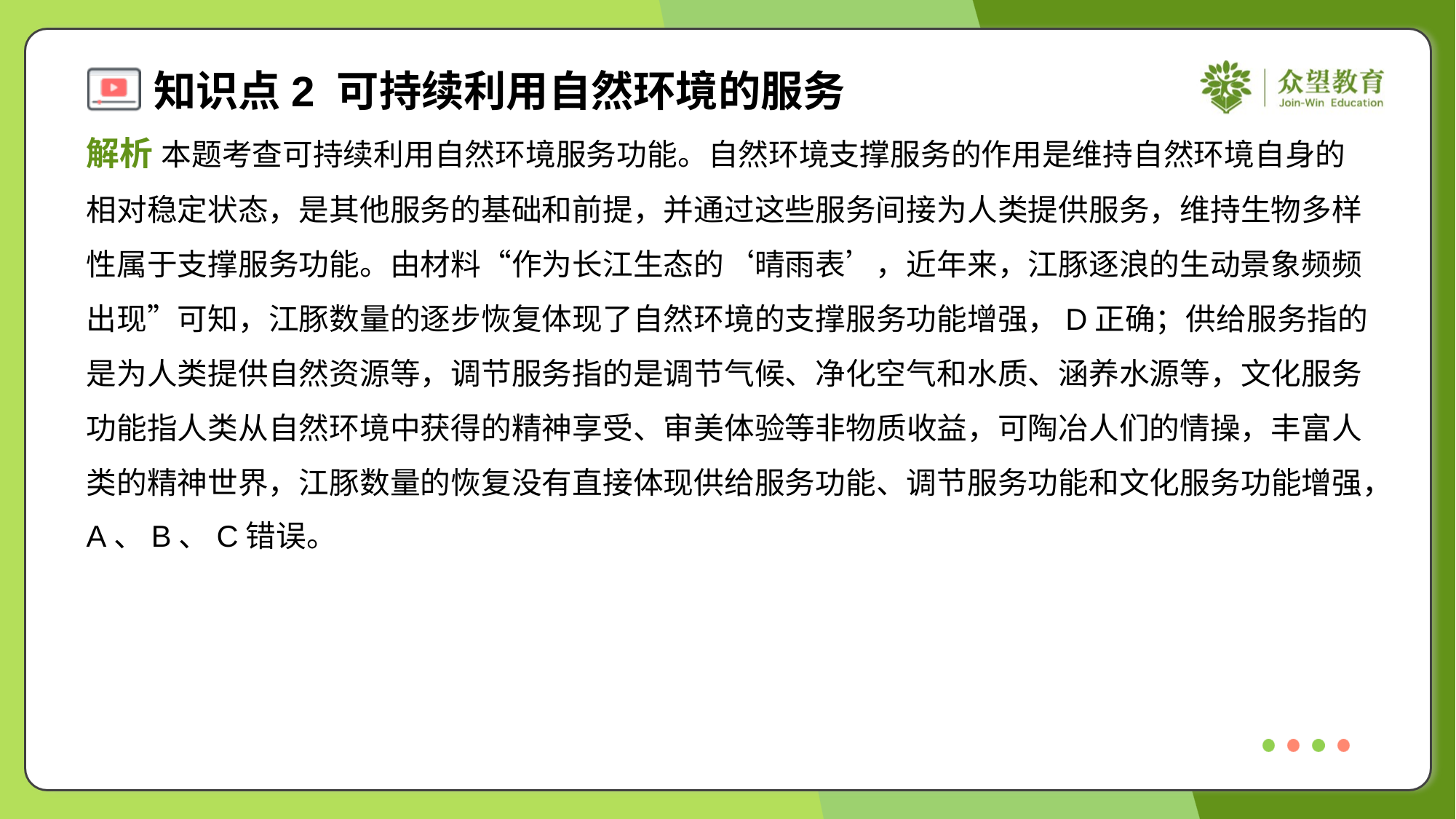

解析 本题考查可持续利用自然环境服务功能。自然环境支撑服务的作用是维持自然环境自身的
相对稳定状态，是其他服务的基础和前提，并通过这些服务间接为人类提供服务，维持生物多样
性属于支撑服务功能。由材料“作为长江生态的‘晴雨表’，近年来，江豚逐浪的生动景象频频
出现”可知，江豚数量的逐步恢复体现了自然环境的支撑服务功能增强，D正确；供给服务指的
是为人类提供自然资源等，调节服务指的是调节气候、净化空气和水质、涵养水源等，文化服务
功能指人类从自然环境中获得的精神享受、审美体验等非物质收益，可陶冶人们的情操，丰富人
类的精神世界，江豚数量的恢复没有直接体现供给服务功能、调节服务功能和文化服务功能增强，
A、B、C错误。